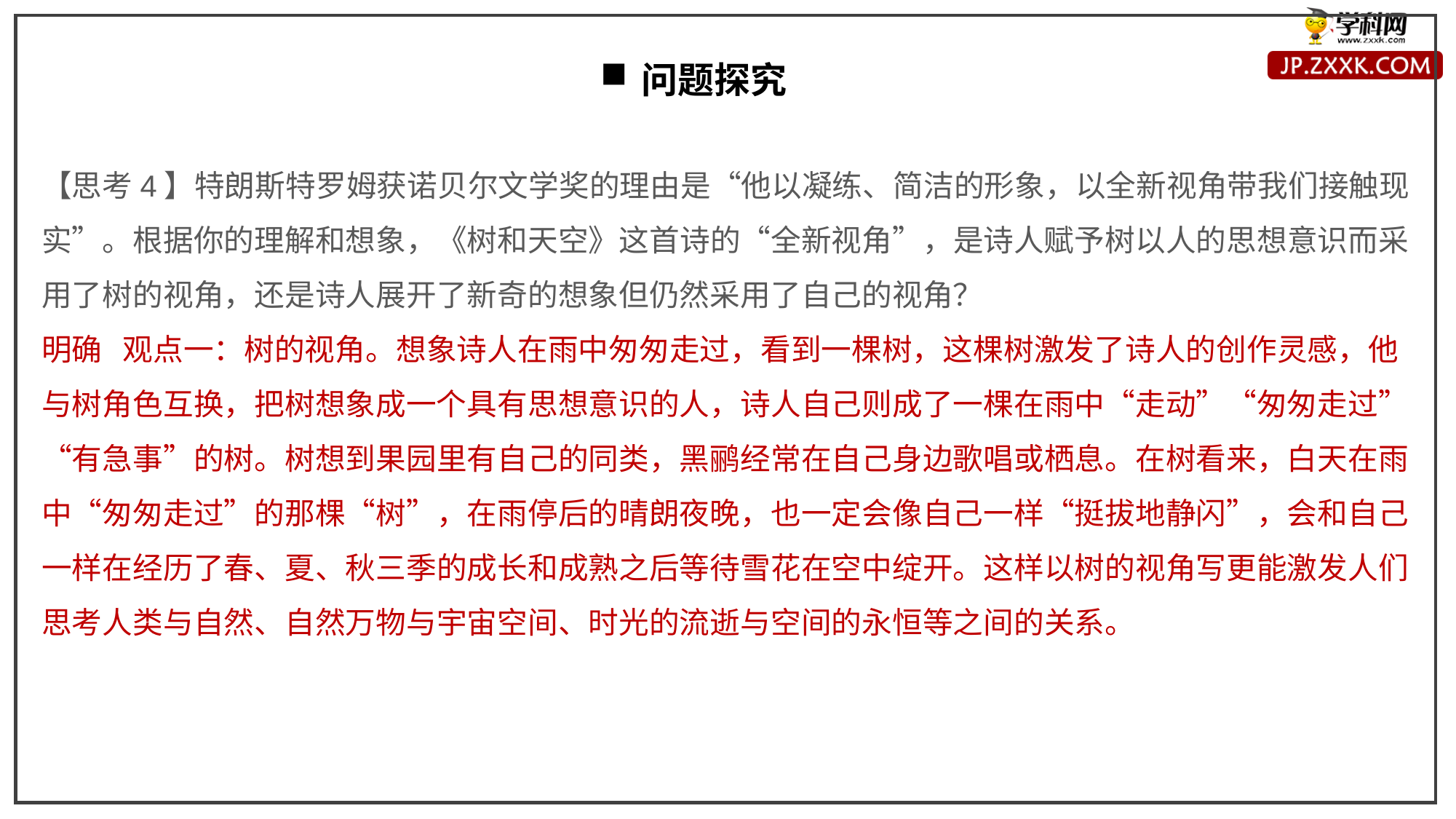

问题探究
【思考4】特朗斯特罗姆获诺贝尔文学奖的理由是“他以凝练、简洁的形象，以全新视角带我们接触现实”。根据你的理解和想象，《树和天空》这首诗的“全新视角”，是诗人赋予树以人的思想意识而采用了树的视角，还是诗人展开了新奇的想象但仍然采用了自己的视角？
明确   观点一：树的视角。想象诗人在雨中匆匆走过，看到一棵树，这棵树激发了诗人的创作灵感，他与树角色互换，把树想象成一个具有思想意识的人，诗人自己则成了一棵在雨中“走动”“匆匆走过”“有急事”的树。树想到果园里有自己的同类，黑鹂经常在自己身边歌唱或栖息。在树看来，白天在雨中“匆匆走过”的那棵“树”，在雨停后的晴朗夜晚，也一定会像自己一样“挺拔地静闪”，会和自己一样在经历了春、夏、秋三季的成长和成熟之后等待雪花在空中绽开。这样以树的视角写更能激发人们思考人类与自然、自然万物与宇宙空间、时光的流逝与空间的永恒等之间的关系。